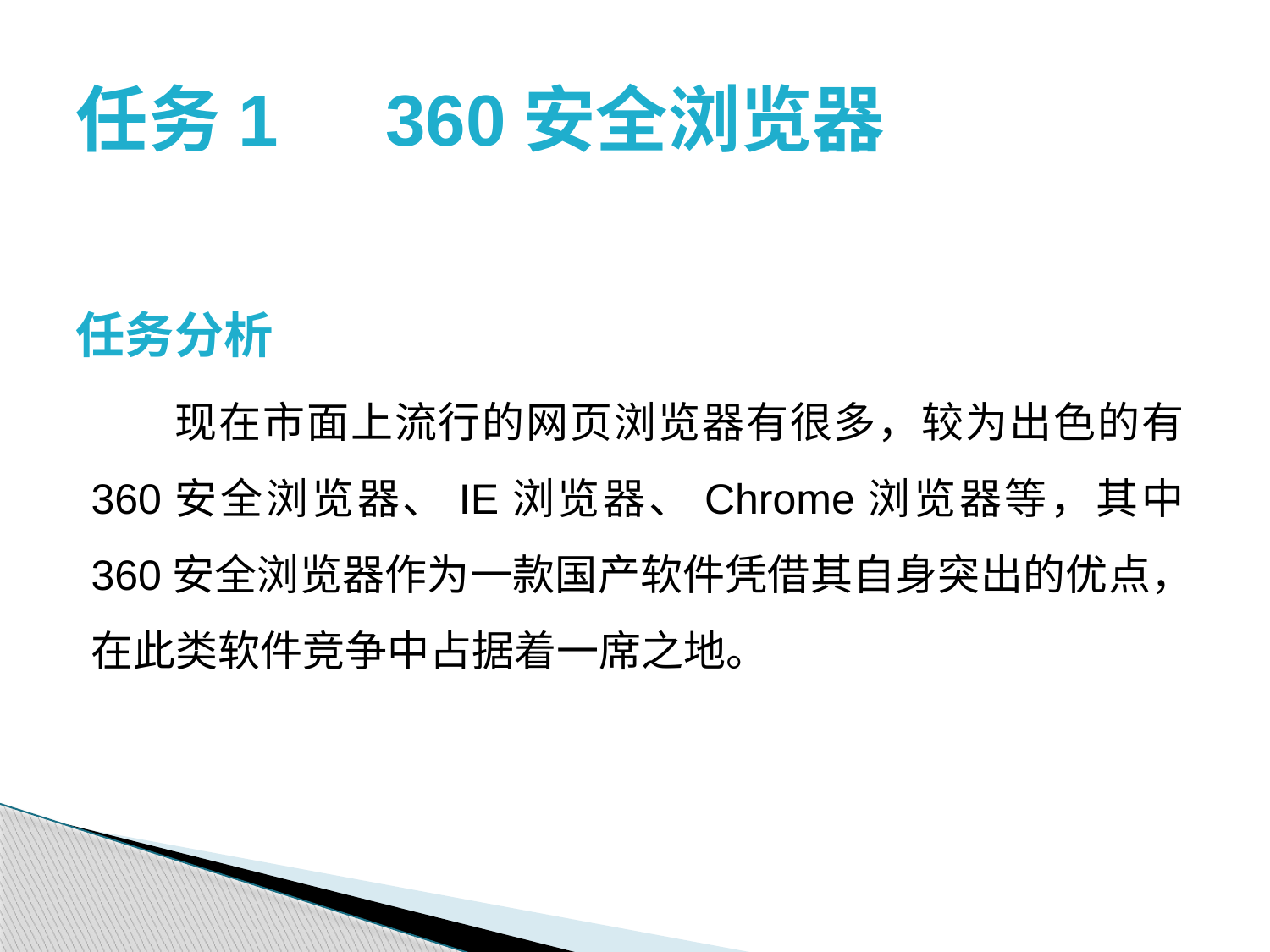

# 任务1　360安全浏览器
任务分析
现在市面上流行的网页浏览器有很多，较为出色的有360安全浏览器、IE浏览器、Chrome浏览器等，其中360安全浏览器作为一款国产软件凭借其自身突出的优点，在此类软件竞争中占据着一席之地。